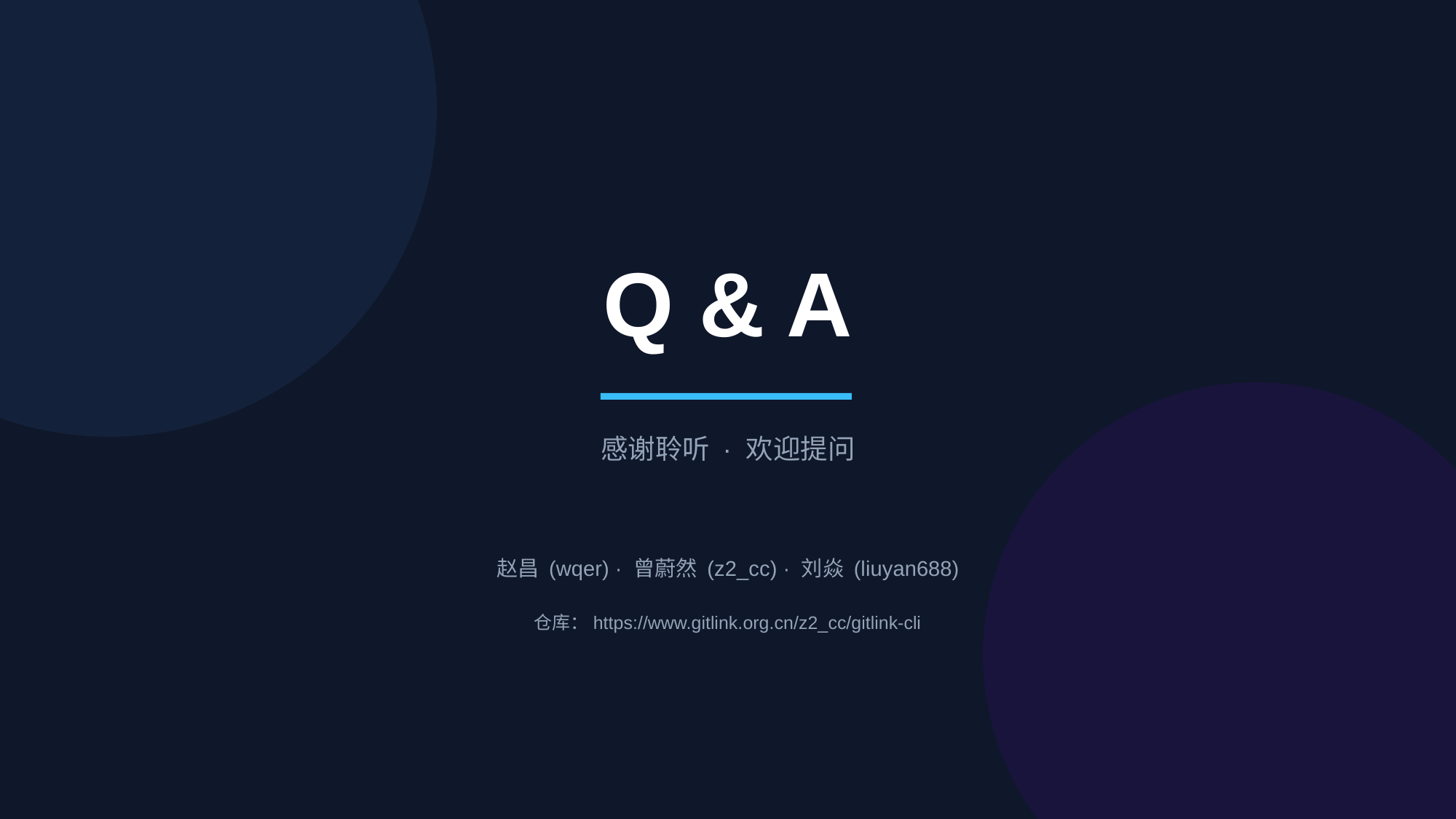

Q & A

感谢聆听 · 欢迎提问
赵昌 (wqer) · 曾蔚然 (z2_cc) · 刘焱 (liuyan688)
仓库：https://www.gitlink.org.cn/z2_cc/gitlink-cli